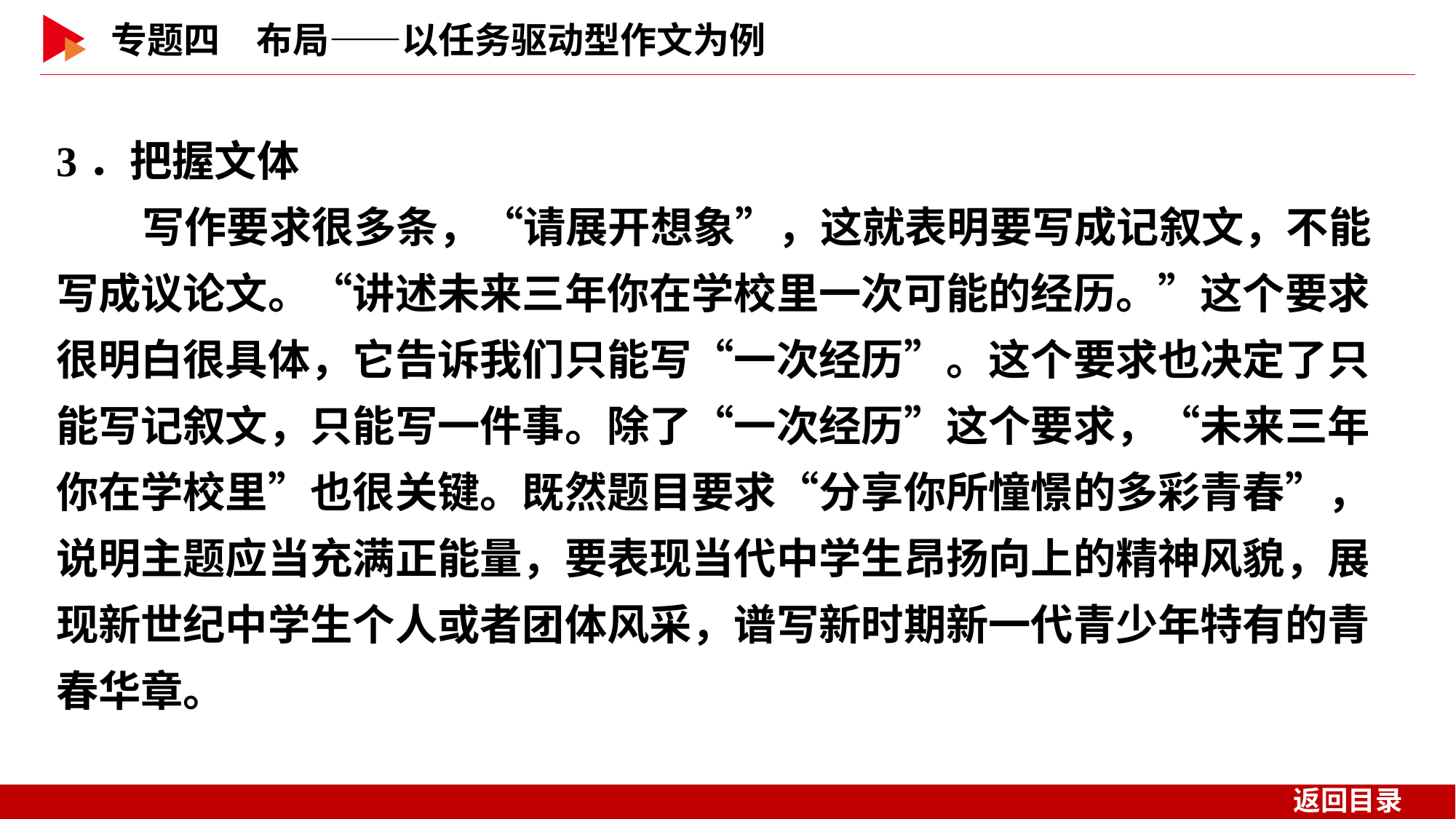

3．把握文体
写作要求很多条，“请展开想象”，这就表明要写成记叙文，不能写成议论文。“讲述未来三年你在学校里一次可能的经历。”这个要求很明白很具体，它告诉我们只能写“一次经历”。这个要求也决定了只能写记叙文，只能写一件事。除了“一次经历”这个要求，“未来三年你在学校里”也很关键。既然题目要求“分享你所憧憬的多彩青春”，说明主题应当充满正能量，要表现当代中学生昂扬向上的精神风貌，展现新世纪中学生个人或者团体风采，谱写新时期新一代青少年特有的青春华章。